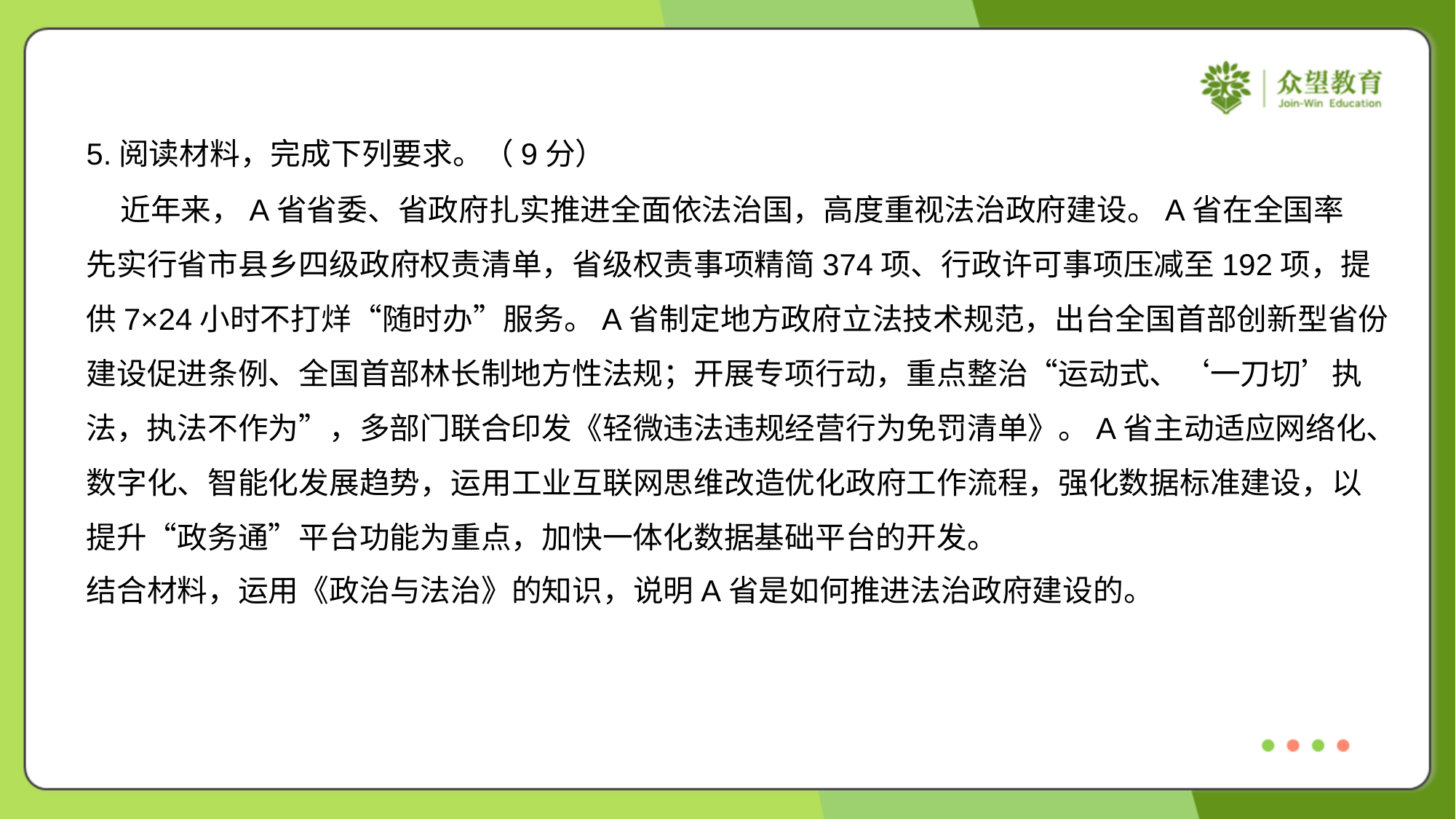

5.阅读材料，完成下列要求。（9分）
    近年来，A省省委、省政府扎实推进全面依法治国，高度重视法治政府建设。A省在全国率
先实行省市县乡四级政府权责清单，省级权责事项精简374项、行政许可事项压减至192项，提
供7×24小时不打烊“随时办”服务。A省制定地方政府立法技术规范，出台全国首部创新型省份
建设促进条例、全国首部林长制地方性法规；开展专项行动，重点整治“运动式、‘一刀切’执
法，执法不作为”，多部门联合印发《轻微违法违规经营行为免罚清单》。A省主动适应网络化、
数字化、智能化发展趋势，运用工业互联网思维改造优化政府工作流程，强化数据标准建设，以
提升“政务通”平台功能为重点，加快一体化数据基础平台的开发。
结合材料，运用《政治与法治》的知识，说明A省是如何推进法治政府建设的。